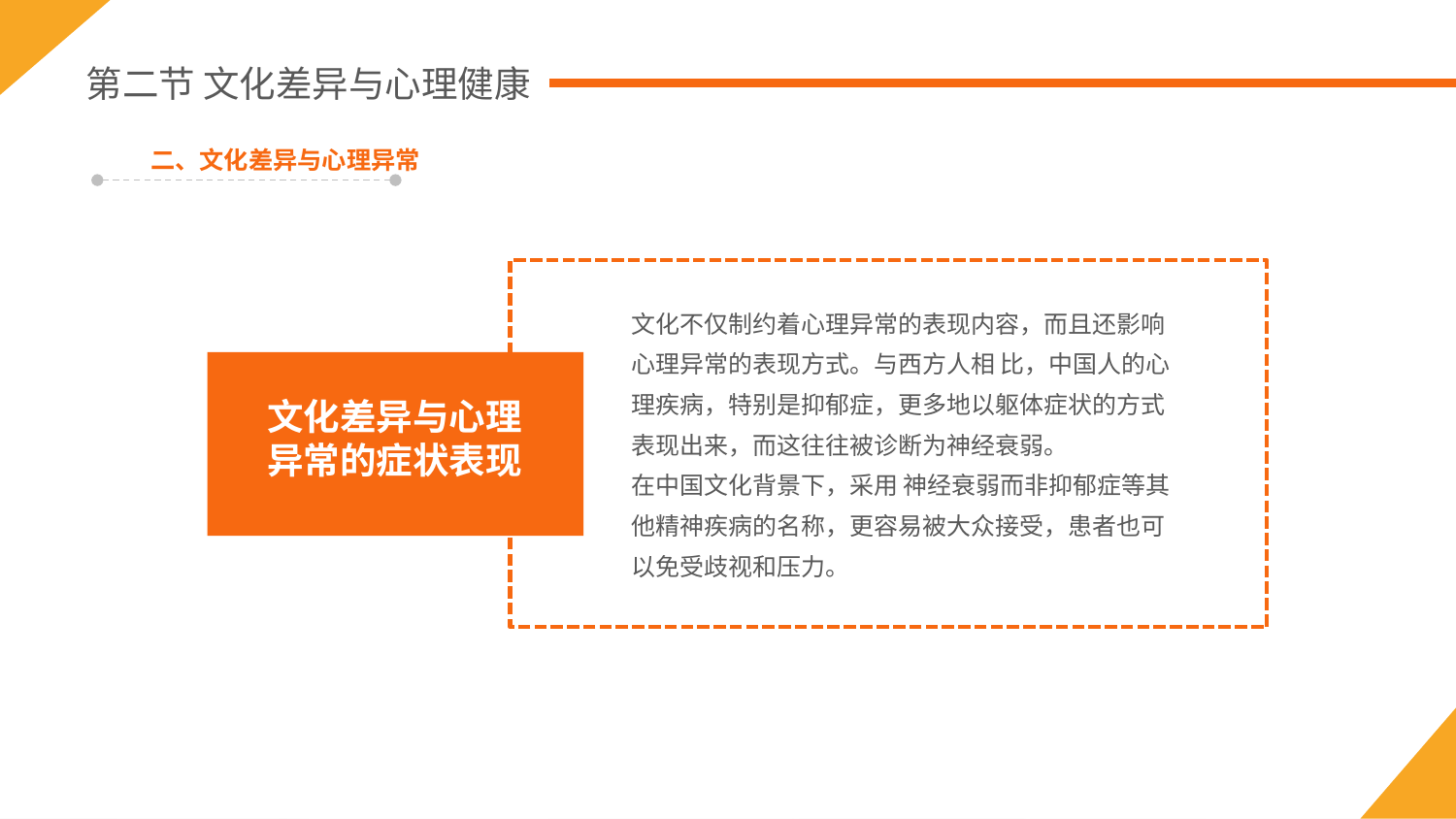

第二节 文化差异与心理健康

二、文化差异与心理异常

文化不仅制约着心理异常的表现内容，而且还影响心理异常的表现方式。与西方人相 比，中国人的心理疾病，特别是抑郁症，更多地以躯体症状的方式表现出来，而这往往被诊断为神经衰弱。
在中国文化背景下，采用 神经衰弱而非抑郁症等其他精神疾病的名称，更容易被大众接受，患者也可以免受歧视和压力。

文化差异与心理异常的症状表现